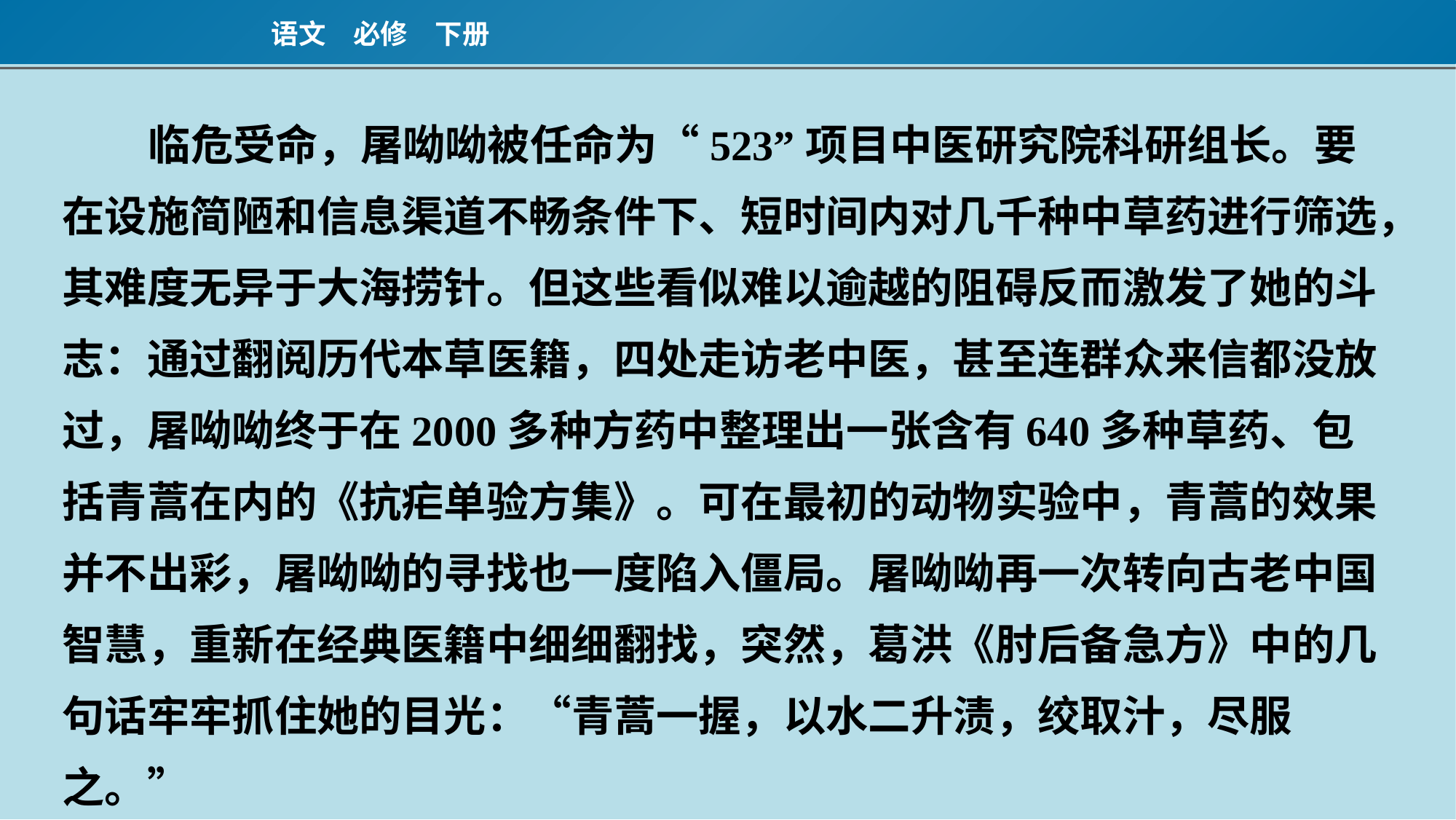

临危受命，屠呦呦被任命为“523”项目中医研究院科研组长。要在设施简陋和信息渠道不畅条件下、短时间内对几千种中草药进行筛选，其难度无异于大海捞针。但这些看似难以逾越的阻碍反而激发了她的斗志：通过翻阅历代本草医籍，四处走访老中医，甚至连群众来信都没放过，屠呦呦终于在2000多种方药中整理出一张含有640多种草药、包括青蒿在内的《抗疟单验方集》。可在最初的动物实验中，青蒿的效果并不出彩，屠呦呦的寻找也一度陷入僵局。屠呦呦再一次转向古老中国智慧，重新在经典医籍中细细翻找，突然，葛洪《肘后备急方》中的几句话牢牢抓住她的目光：“青蒿一握，以水二升渍，绞取汁，尽服之。”